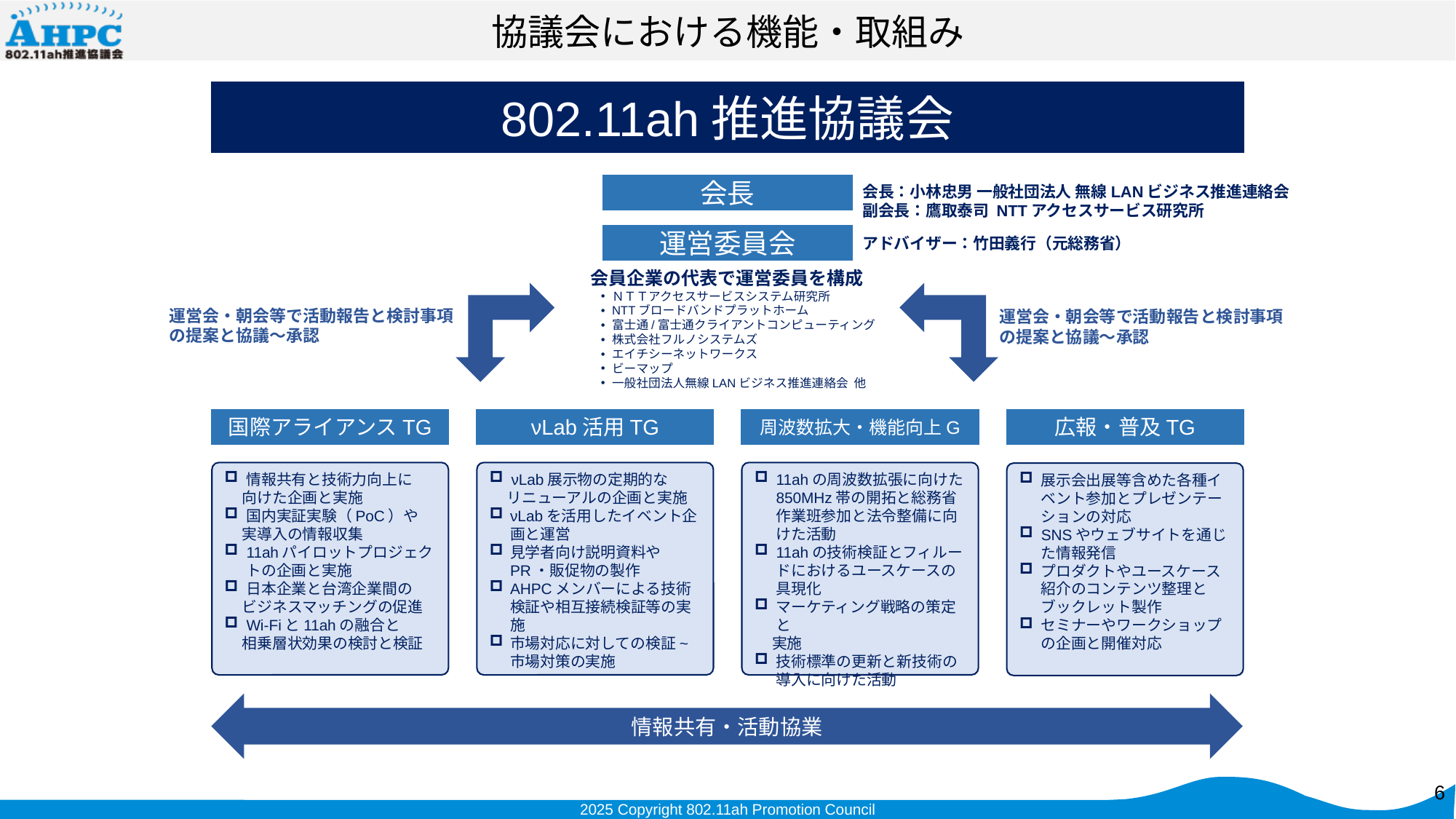

# 協議会における機能・取組み
802.11ah推進協議会
会長
会長：小林忠男 一般社団法人 無線LANビジネス推進連絡会
副会長：鷹取泰司 NTTアクセスサービス研究所
運営委員会
アドバイザー：竹田義行（元総務省）
会員企業の代表で運営委員を構成
ＮＴＴアクセスサービスシステム研究所
NTTブロードバンドプラットホーム
富士通/富士通クライアントコンピューティング
株式会社フルノシステムズ
エイチシーネットワークス
ビーマップ
一般社団法人無線LANビジネス推進連絡会  他

運営会・朝会等で活動報告と検討事項の提案と協議～承認
運営会・朝会等で活動報告と検討事項の提案と協議～承認
国際アライアンスTG
νLab活用TG
周波数拡大・機能向上G
広報・普及TG
情報共有と技術力向上に
    向けた企画と実施
国内実証実験（PoC）や
    実導入の情報収集
11ahパイロットプロジェクトの企画と実施
日本企業と台湾企業間の
    ビジネスマッチングの促進
Wi-Fiと11ahの融合と
    相乗層状効果の検討と検証
νLab展示物の定期的な
    リニューアルの企画と実施
νLabを活用したイベント企画と運営
見学者向け説明資料やPR・販促物の製作
AHPCメンバーによる技術検証や相互接続検証等の実施
市場対応に対しての検証~市場対策の実施
11ahの周波数拡張に向けた850MHz帯の開拓と総務省作業班参加と法令整備に向けた活動
11ahの技術検証とフィルードにおけるユースケースの具現化
マーケティング戦略の策定と
    実施
技術標準の更新と新技術の導入に向けた活動
展示会出展等含めた各種イベント参加とプレゼンテーションの対応
SNSやウェブサイトを通じた情報発信
プロダクトやユースケース紹介のコンテンツ整理とブックレット製作
セミナーやワークショップの企画と開催対応
情報共有・活動協業